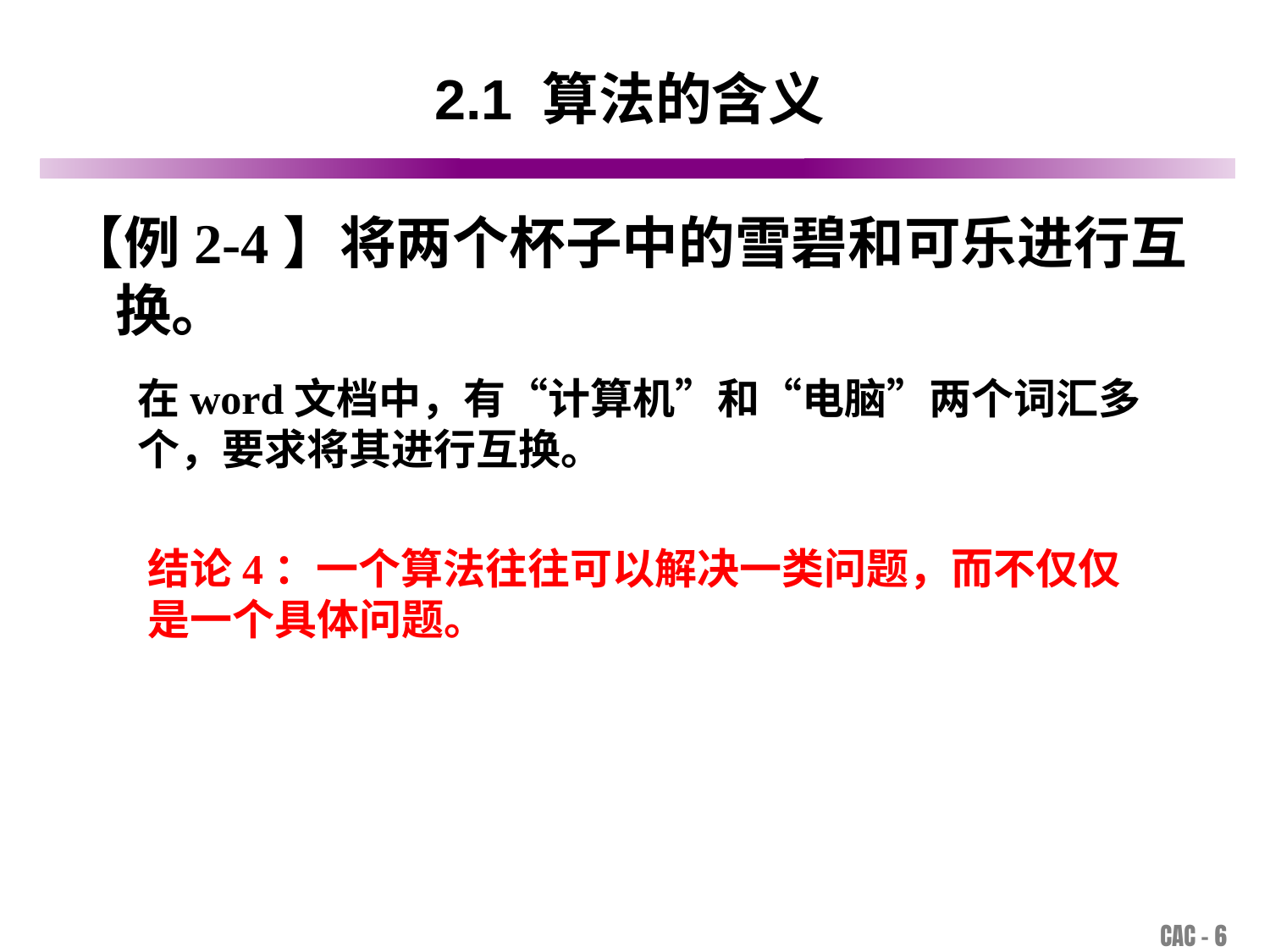

# 2.1 算法的含义
【例2-4】将两个杯子中的雪碧和可乐进行互换。

在word文档中，有“计算机”和“电脑”两个词汇多个，要求将其进行互换。
结论4：一个算法往往可以解决一类问题，而不仅仅是一个具体问题。
6